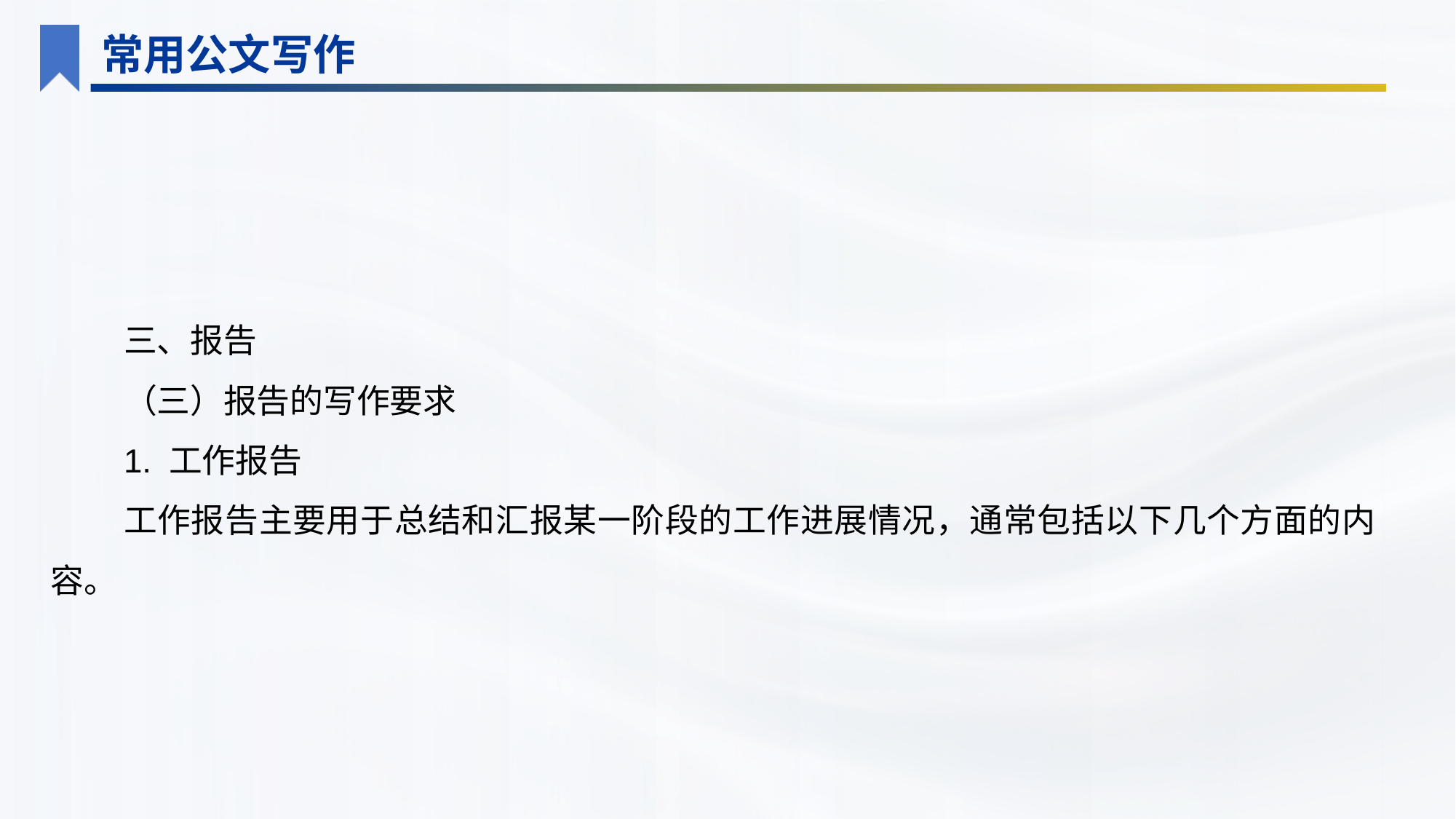

常用公文写作
三、报告
（三）报告的写作要求
1. 工作报告
工作报告主要用于总结和汇报某一阶段的工作进展情况，通常包括以下几个方面的内容。